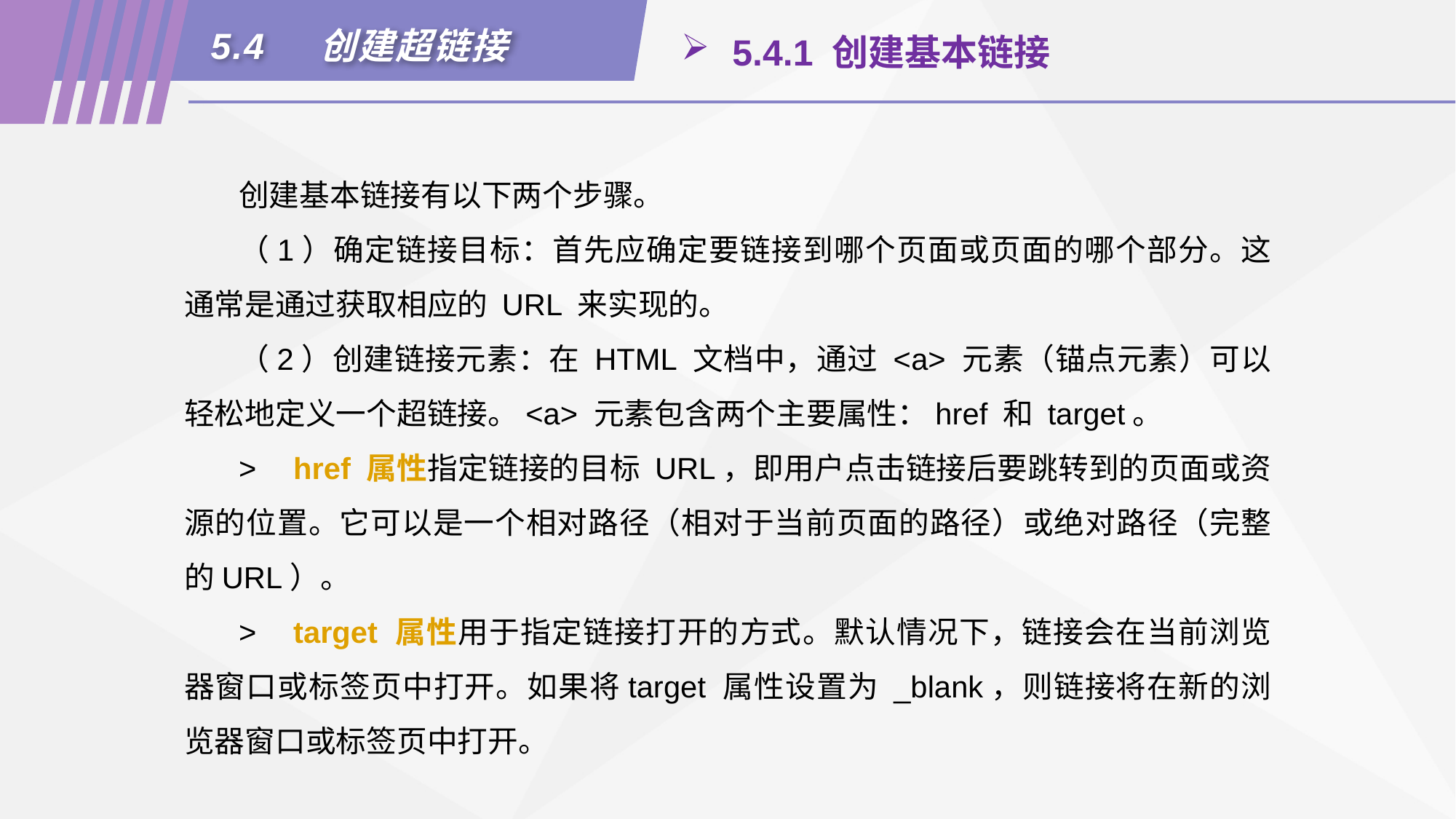

5.4	创建超链接
 5.4.1 创建基本链接
创建基本链接有以下两个步骤。
（1）确定链接目标：首先应确定要链接到哪个页面或页面的哪个部分。这通常是通过获取相应的 URL 来实现的。
（2）创建链接元素：在 HTML 文档中，通过 <a> 元素（锚点元素）可以轻松地定义一个超链接。<a> 元素包含两个主要属性：href 和 target。
>	href 属性指定链接的目标 URL，即用户点击链接后要跳转到的页面或资源的位置。它可以是一个相对路径（相对于当前页面的路径）或绝对路径（完整的URL）。
>	target 属性用于指定链接打开的方式。默认情况下，链接会在当前浏览器窗口或标签页中打开。如果将target 属性设置为 _blank，则链接将在新的浏览器窗口或标签页中打开。